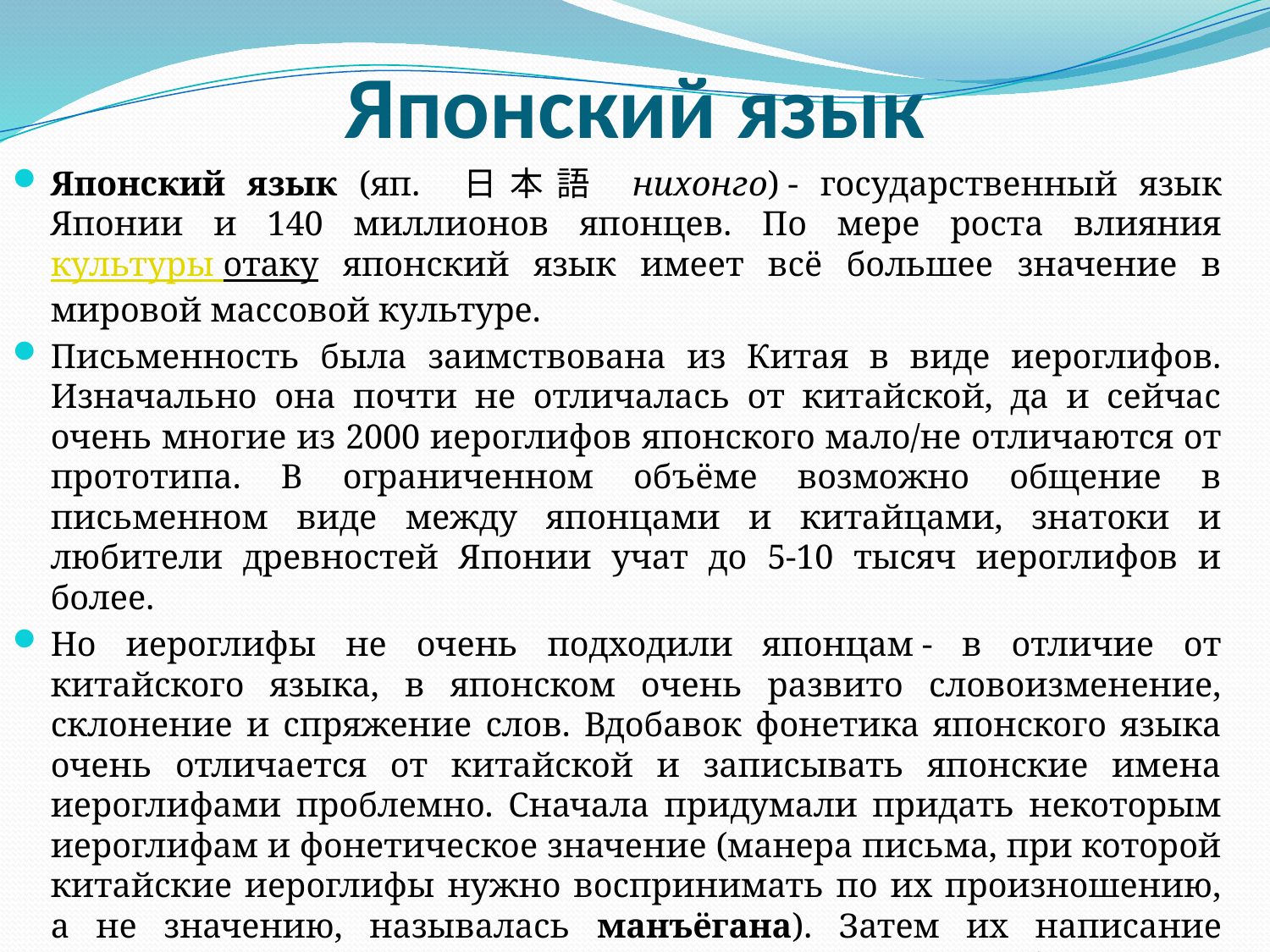

# Японский язык
Японский язык (яп. 日本語 нихонго) - государственный язык Японии и 140 миллионов японцев. По мере роста влияния культуры отаку японский язык имеет всё большее значение в мировой массовой культуре.
Письменность была заимствована из Китая в виде иероглифов. Изначально она почти не отличалась от китайской, да и сейчас очень многие из 2000 иероглифов японского мало/не отличаются от прототипа. В ограниченном объёме возможно общение в письменном виде между японцами и китайцами, знатоки и любители древностей Японии учат до 5-10 тысяч иероглифов и более.
Но иероглифы не очень подходили японцам - в отличие от китайского языка, в японском очень развито словоизменение, склонение и спряжение слов. Вдобавок фонетика японского языка очень отличается от китайской и записывать японские имена иероглифами проблемно. Сначала придумали придать некоторым иероглифам и фонетическое значение (манера письма, при которой китайские иероглифы нужно воспринимать по их произношению, а не значению, называлась манъёгана). Затем их написание упростили и стали использовать в качестве обозначения правильного произношения иероглифов и окончаний слов.